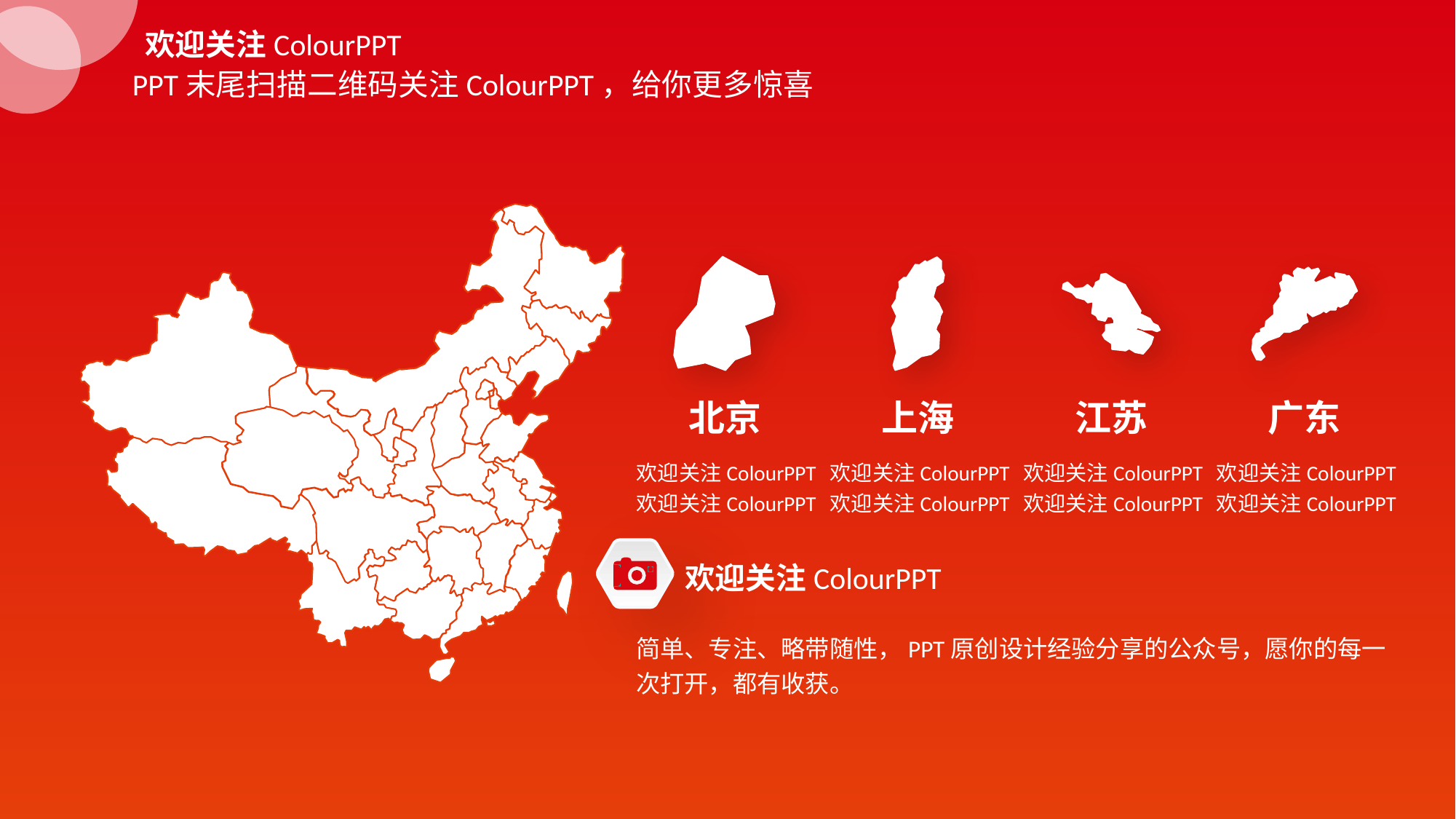

欢迎关注ColourPPT
PPT末尾扫描二维码关注ColourPPT，给你更多惊喜

北京
上海
江苏
广东
欢迎关注ColourPPT
欢迎关注ColourPPT
欢迎关注ColourPPT
欢迎关注ColourPPT
欢迎关注ColourPPT
欢迎关注ColourPPT
欢迎关注ColourPPT
欢迎关注ColourPPT

欢迎关注ColourPPT
简单、专注、略带随性，PPT原创设计经验分享的公众号，愿你的每一次打开，都有收获。